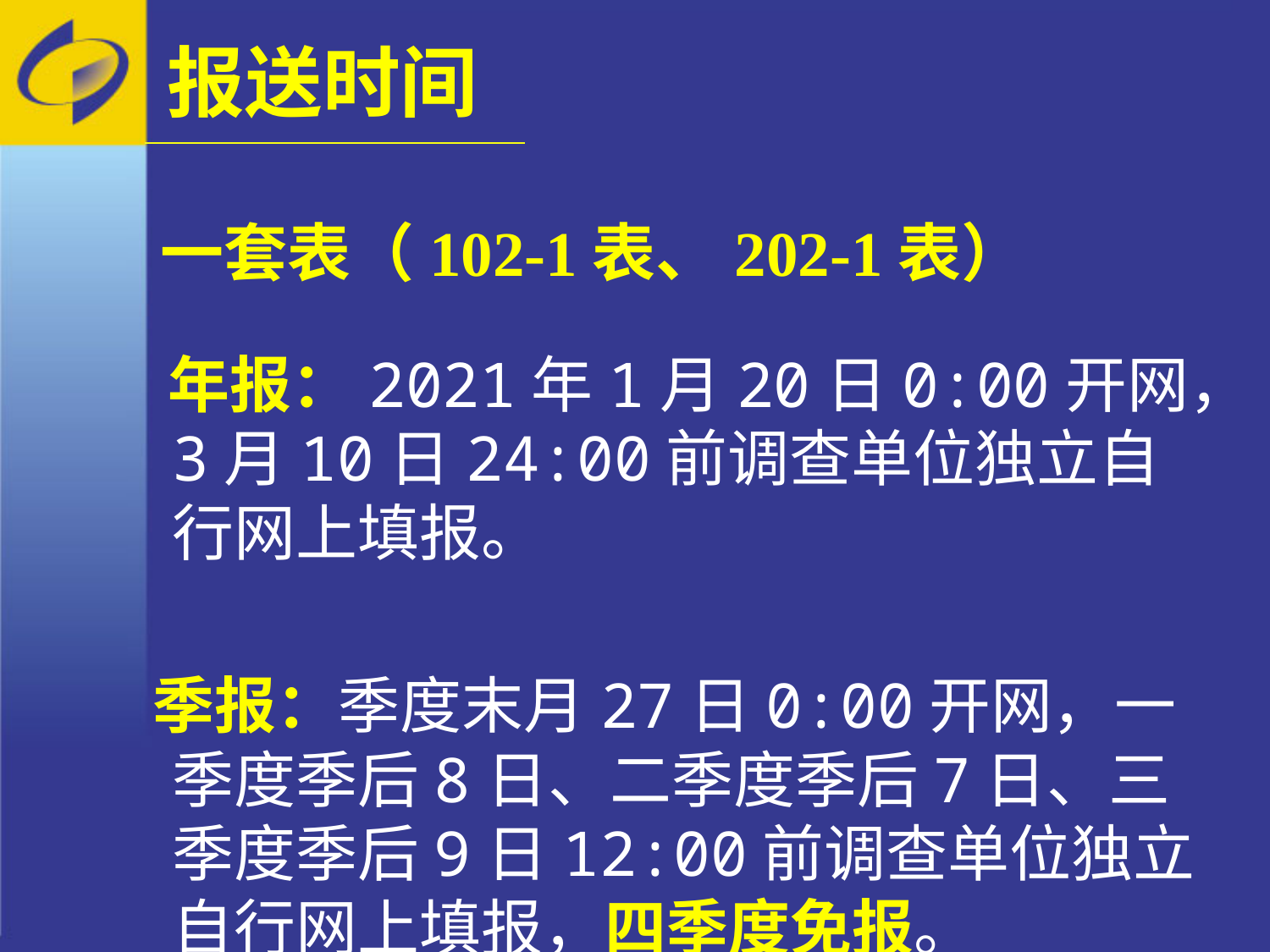

报送时间
一套表（102-1表、202-1表）
  年报：2021年1月20日0:00开网，3月10日24:00前调查单位独立自行网上填报。

 季报：季度末月27日0:00开网，一季度季后8日、二季度季后7日、三季度季后9日12:00前调查单位独立自行网上填报，四季度免报。